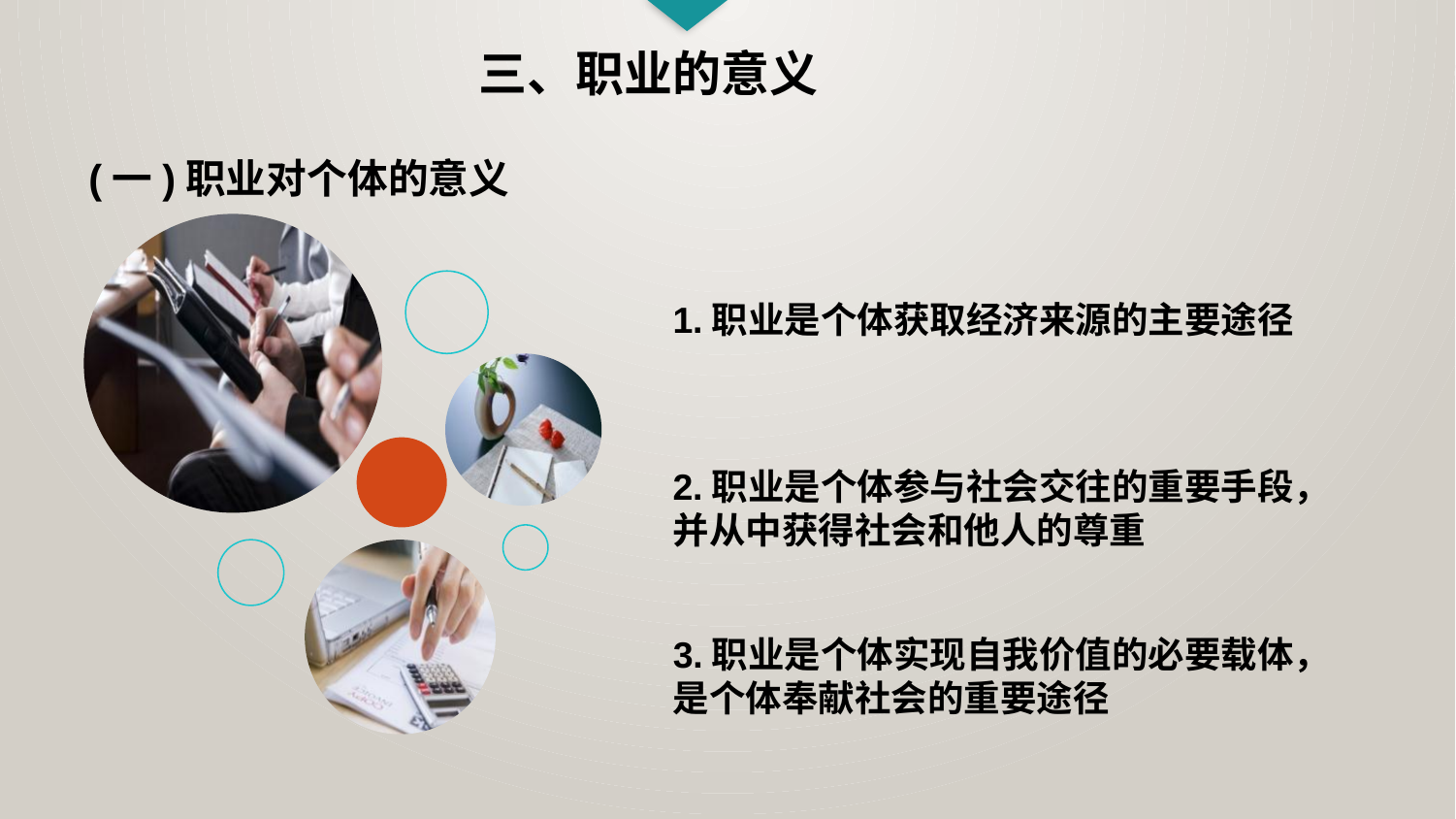

三、职业的意义
(一)职业对个体的意义

1.职业是个体获取经济来源的主要途径

2.职业是个体参与社会交往的重要手段，并从中获得社会和他人的尊重

3.职业是个体实现自我价值的必要载体，是个体奉献社会的重要途径